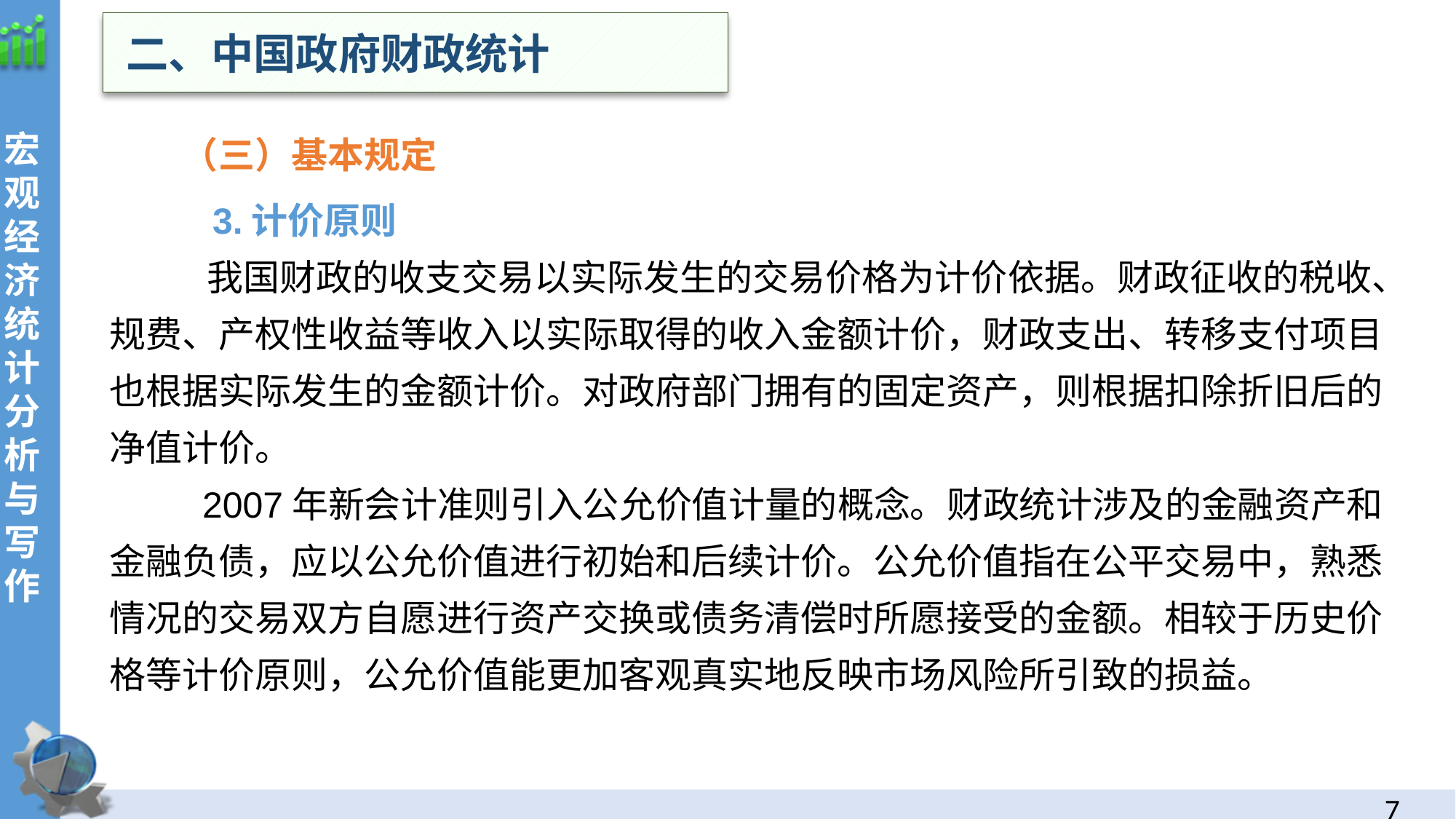

二、中国政府财政统计
（三）基本规定
   3.计价原则
  我国财政的收支交易以实际发生的交易价格为计价依据。财政征收的税收、规费、产权性收益等收入以实际取得的收入金额计价，财政支出、转移支付项目也根据实际发生的金额计价。对政府部门拥有的固定资产，则根据扣除折旧后的净值计价。
  2007年新会计准则引入公允价值计量的概念。财政统计涉及的金融资产和金融负债，应以公允价值进行初始和后续计价。公允价值指在公平交易中，熟悉情况的交易双方自愿进行资产交换或债务清偿时所愿接受的金额。相较于历史价格等计价原则，公允价值能更加客观真实地反映市场风险所引致的损益。

7